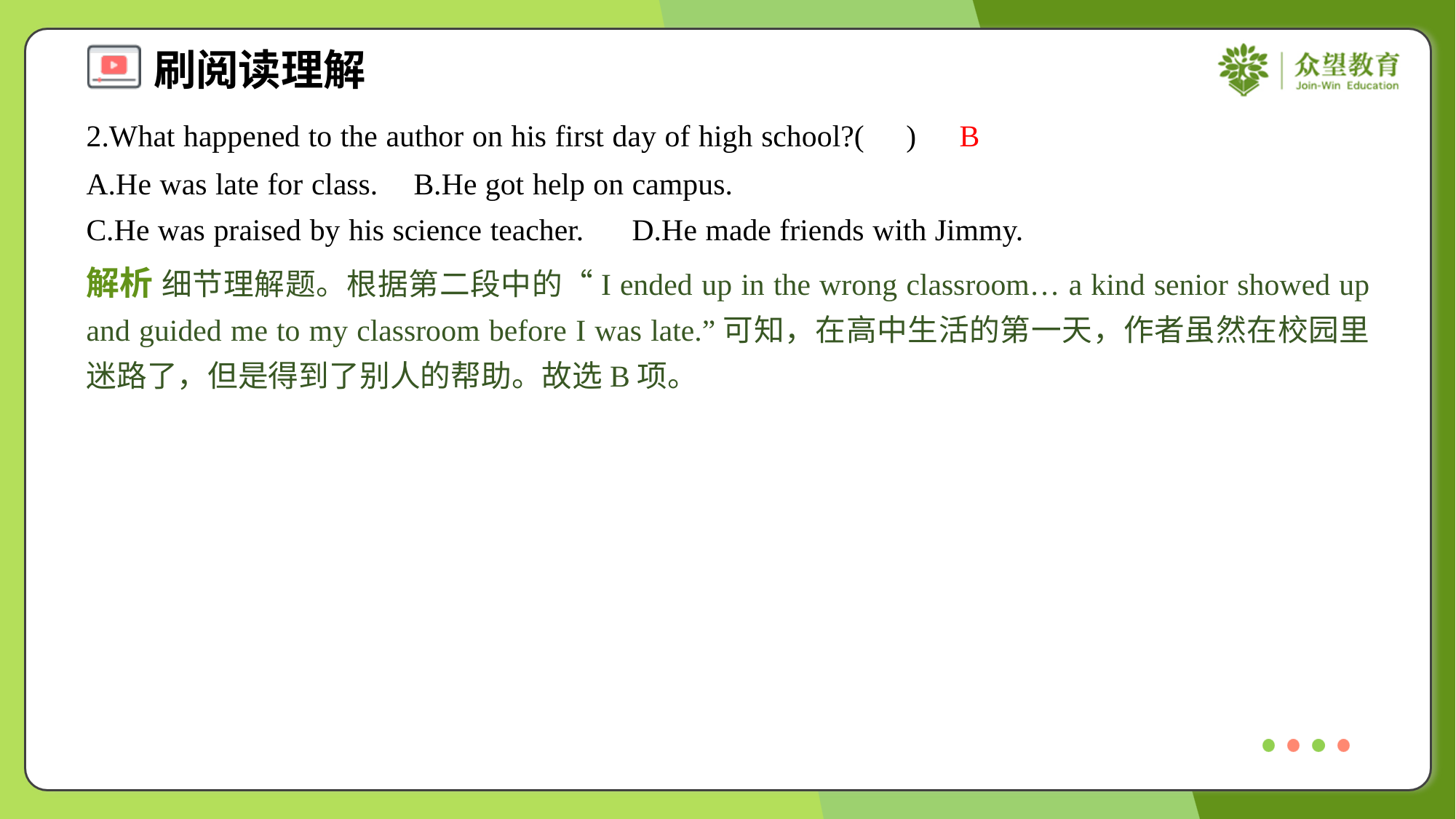

2.What happened to the author on his first day of high school?(     )
B
A.He was late for class.	B.He got help on campus.
C.He was praised by his science teacher.	D.He made friends with Jimmy.
解析 细节理解题。根据第二段中的“I ended up in the wrong classroom… a kind senior showed up and guided me to my classroom before I was late.”可知，在高中生活的第一天，作者虽然在校园里迷路了，但是得到了别人的帮助。故选B项。